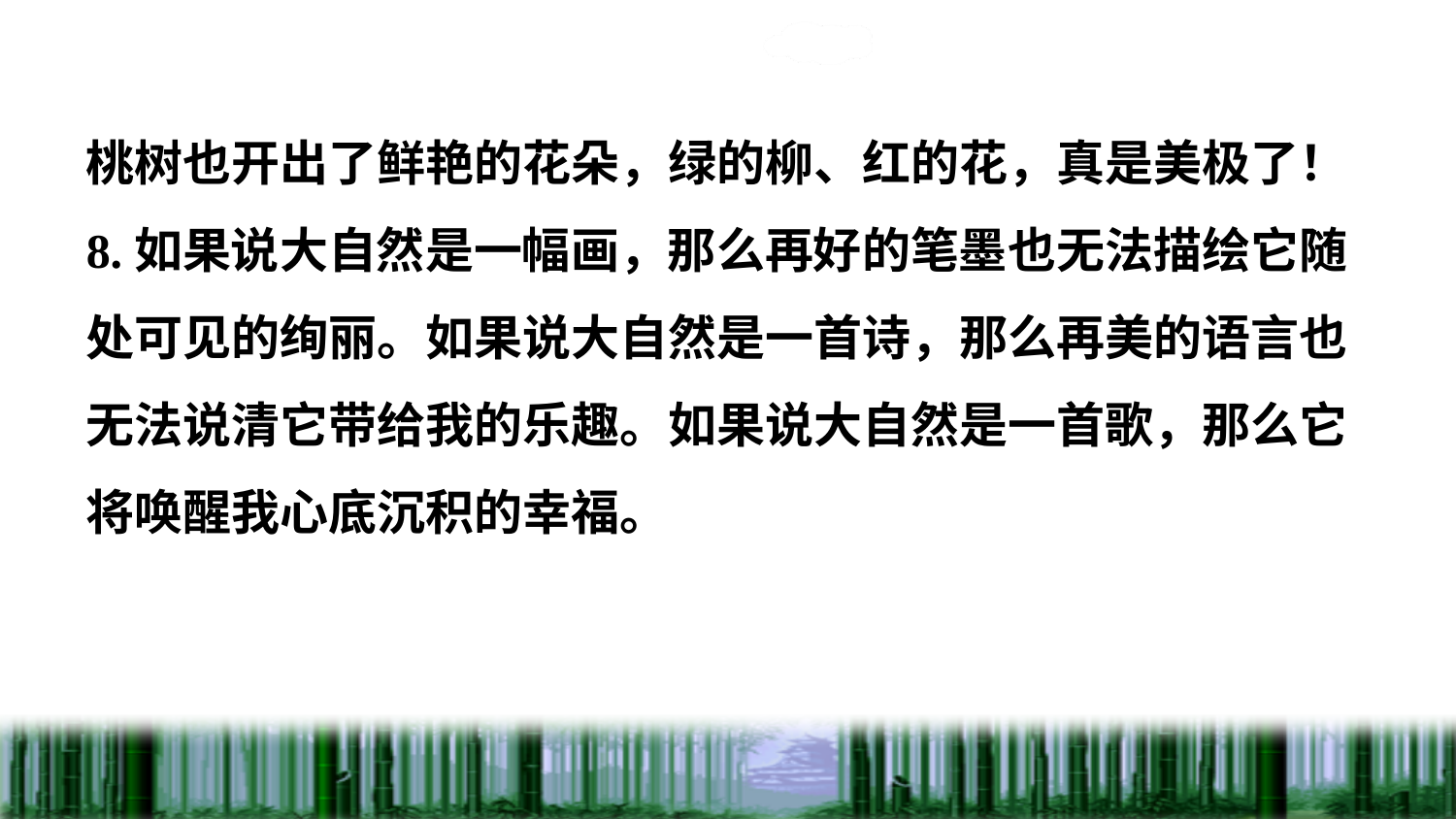

桃树也开出了鲜艳的花朵，绿的柳、红的花，真是美极了！
8.如果说大自然是一幅画，那么再好的笔墨也无法描绘它随处可见的绚丽。如果说大自然是一首诗，那么再美的语言也无法说清它带给我的乐趣。如果说大自然是一首歌，那么它将唤醒我心底沉积的幸福。